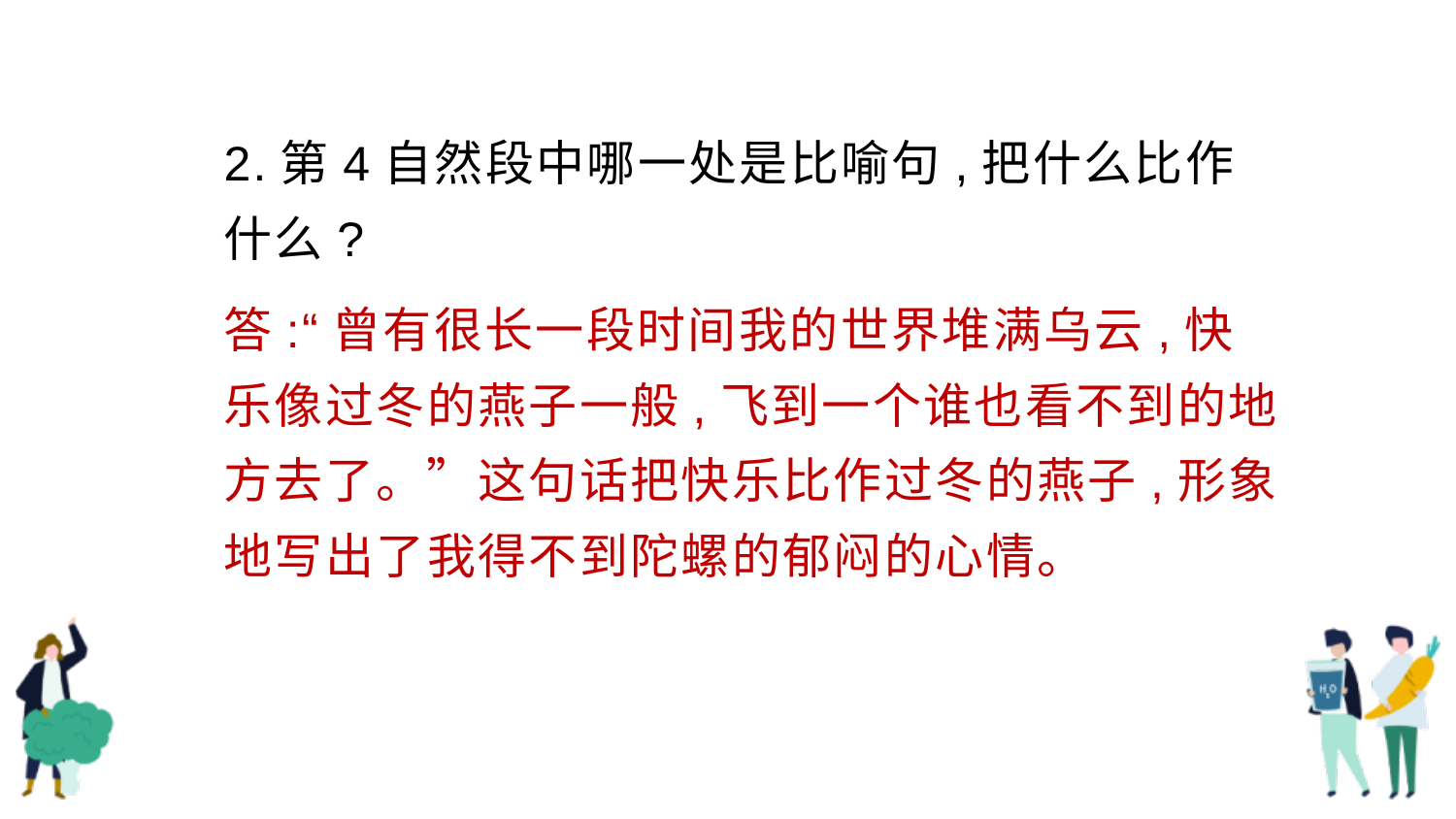

2.第4自然段中哪一处是比喻句,把什么比作什么?
答:“曾有很长一段时间我的世界堆满乌云,快乐像过冬的燕子一般,飞到一个谁也看不到的地方去了。”这句话把快乐比作过冬的燕子,形象地写出了我得不到陀螺的郁闷的心情。